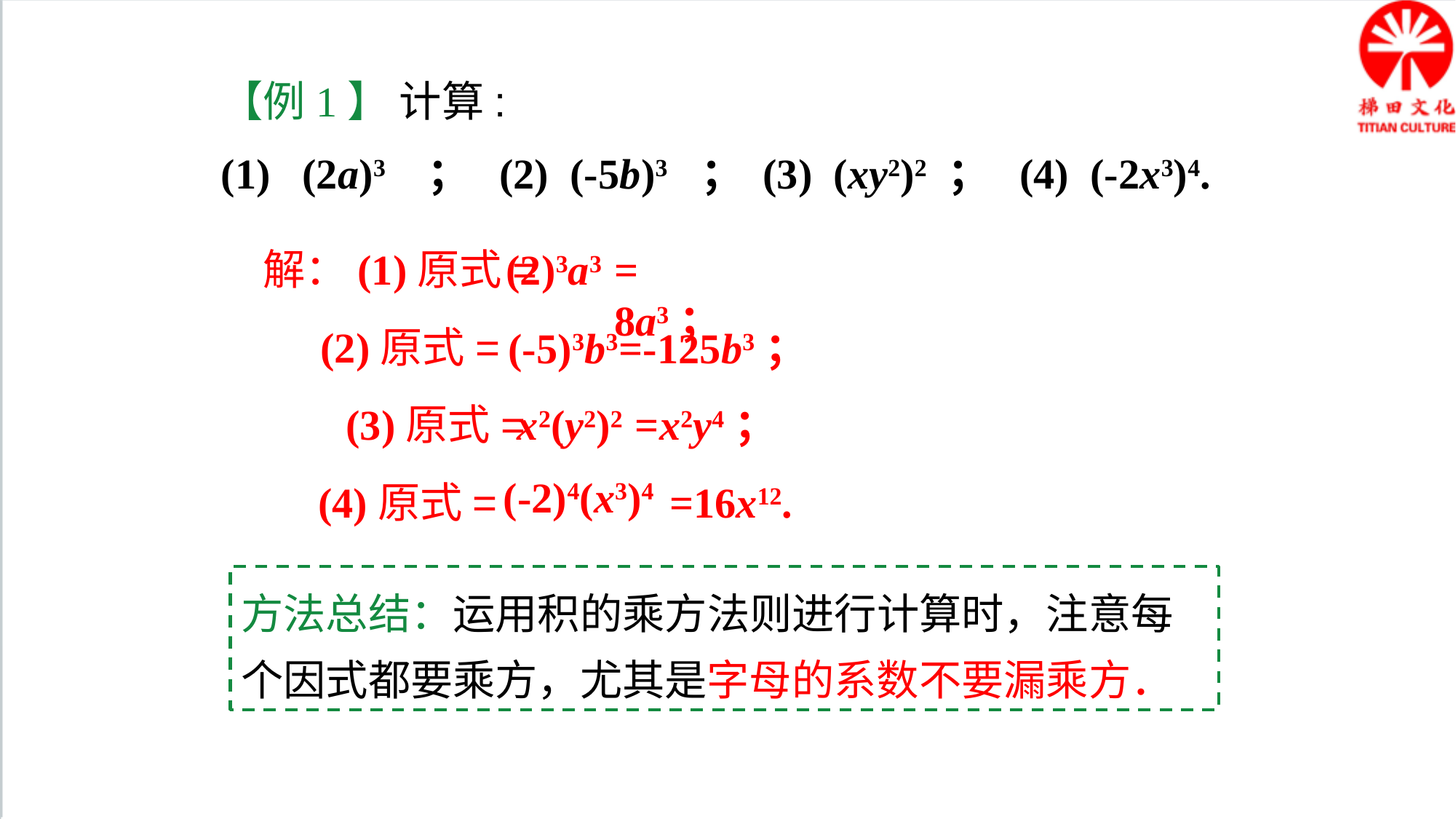

【例1】 计算:
(1)   (2a)3   ；  (2)  (-5b)3   ； (3)  (xy2)2 ；  (4)  (-2x3)4.
 解：(1)原式=
(2)3a3
= 8a3；
   (2)原式=
(-5)3b3
=-125b3；
   (3)原式=
x2(y2)2
=x2y4；
(-2)4(x3)4
   (4)原式=
=16x12.
方法总结：运用积的乘方法则进行计算时，注意每个因式都要乘方，尤其是字母的系数不要漏乘方．